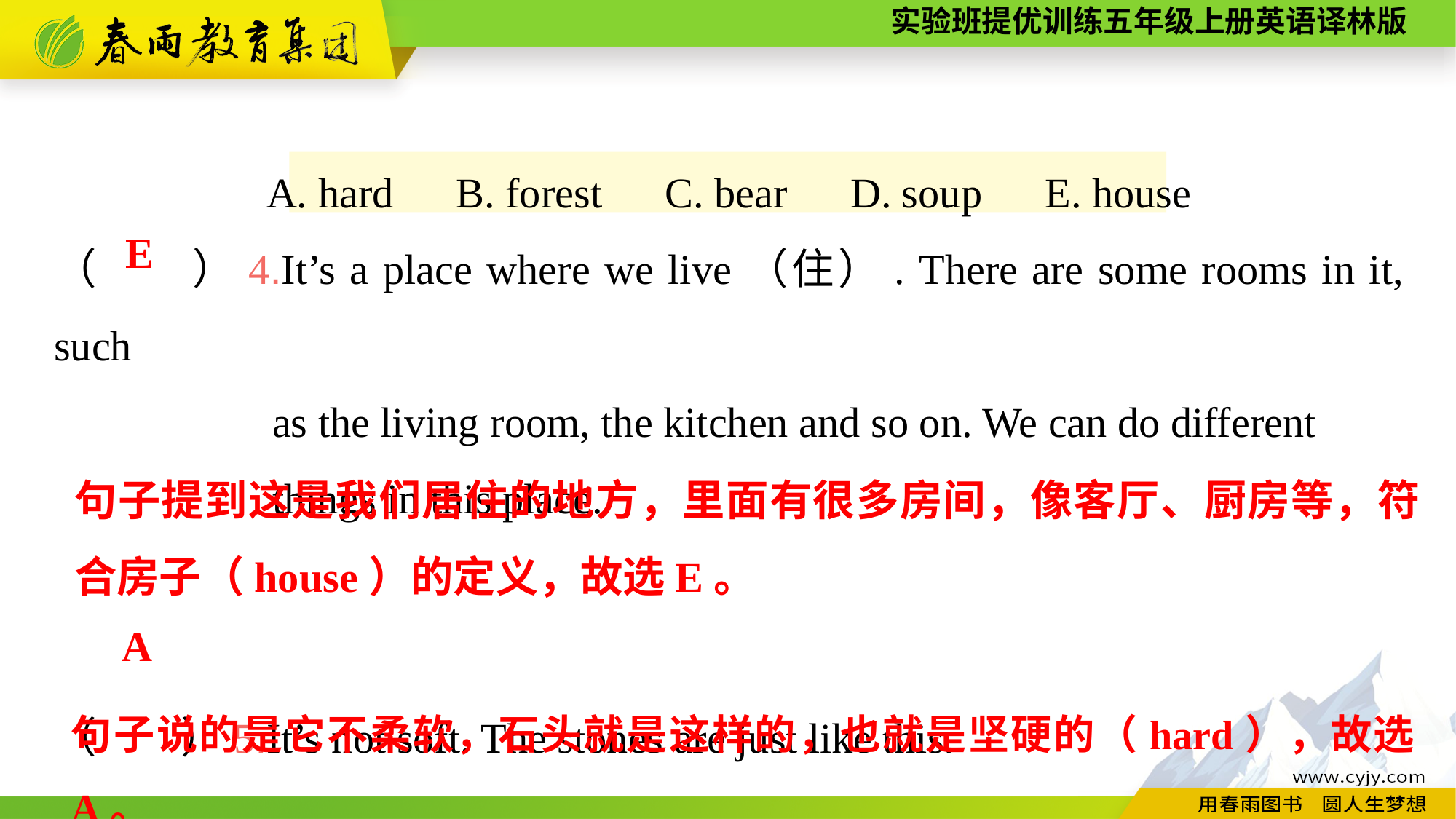

A. hard　B. forest　C. bear　D. soup　E. house
（　　）4.It’s a place where we live（住）. There are some rooms in it, such
		as the living room, the kitchen and so on. We can do different
		things in this place.

（　　）5.It’s not soft. The stones are just like this.

E
句子提到这是我们居住的地方，里面有很多房间，像客厅、厨房等，符合房子（house）的定义，故选E。
A
句子说的是它不柔软，石头就是这样的，也就是坚硬的（hard），故选A。